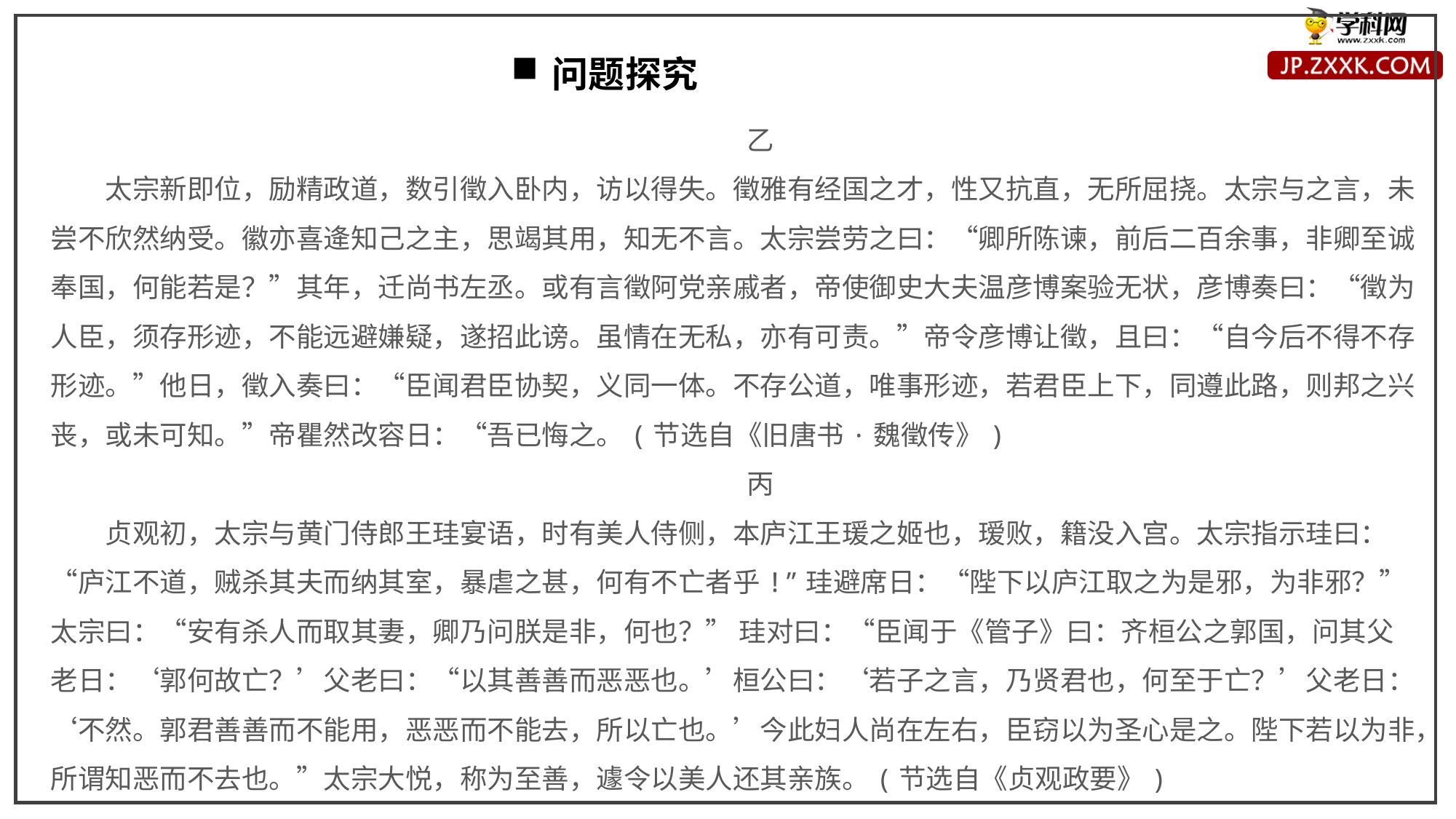

问题探究
乙
太宗新即位，励精政道，数引徵入卧内，访以得失。徵雅有经国之才，性又抗直，无所屈挠。太宗与之言，未尝不欣然纳受。徽亦喜逄知己之主，思竭其用，知无不言。太宗尝劳之曰：“卿所陈谏，前后二百余事，非卿至诚奉国，何能若是？”其年，迁尚书左丞。或有言徵阿党亲戚者，帝使御史大夫温彦博案验无状，彦博奏曰：“徵为人臣，须存形迹，不能远避嫌疑，遂招此谤。虽情在无私，亦有可责。”帝令彦博让徵，且曰：“自今后不得不存形迹。”他日，徵入奏曰：“臣闻君臣协契，义同一体。不存公道，唯事形迹，若君臣上下，同遵此路，则邦之兴丧，或未可知。”帝瞿然改容日：“吾已悔之。(节选自《旧唐书·魏徵传》)
丙
贞观初，太宗与黄门侍郎王珪宴语，时有美人侍侧，本庐江王瑗之姬也，瑷败，籍没入宫。太宗指示珪曰：“庐江不道，贼杀其夫而纳其室，暴虐之甚，何有不亡者乎!”珪避席日：“陛下以庐江取之为是邪，为非邪？”太宗曰：“安有杀人而取其妻，卿乃问朕是非，何也？” 珪对曰：“臣闻于《管子》曰：齐桓公之郭国，问其父老日：‘郭何故亡？’父老曰：“以其善善而恶恶也。’桓公曰：‘若子之言，乃贤君也，何至于亡？’父老日：‘不然。郭君善善而不能用，恶恶而不能去，所以亡也。’今此妇人尚在左右，臣窃以为圣心是之。陛下若以为非，所谓知恶而不去也。”太宗大悦，称为至善，遽令以美人还其亲族。(节选自《贞观政要》)